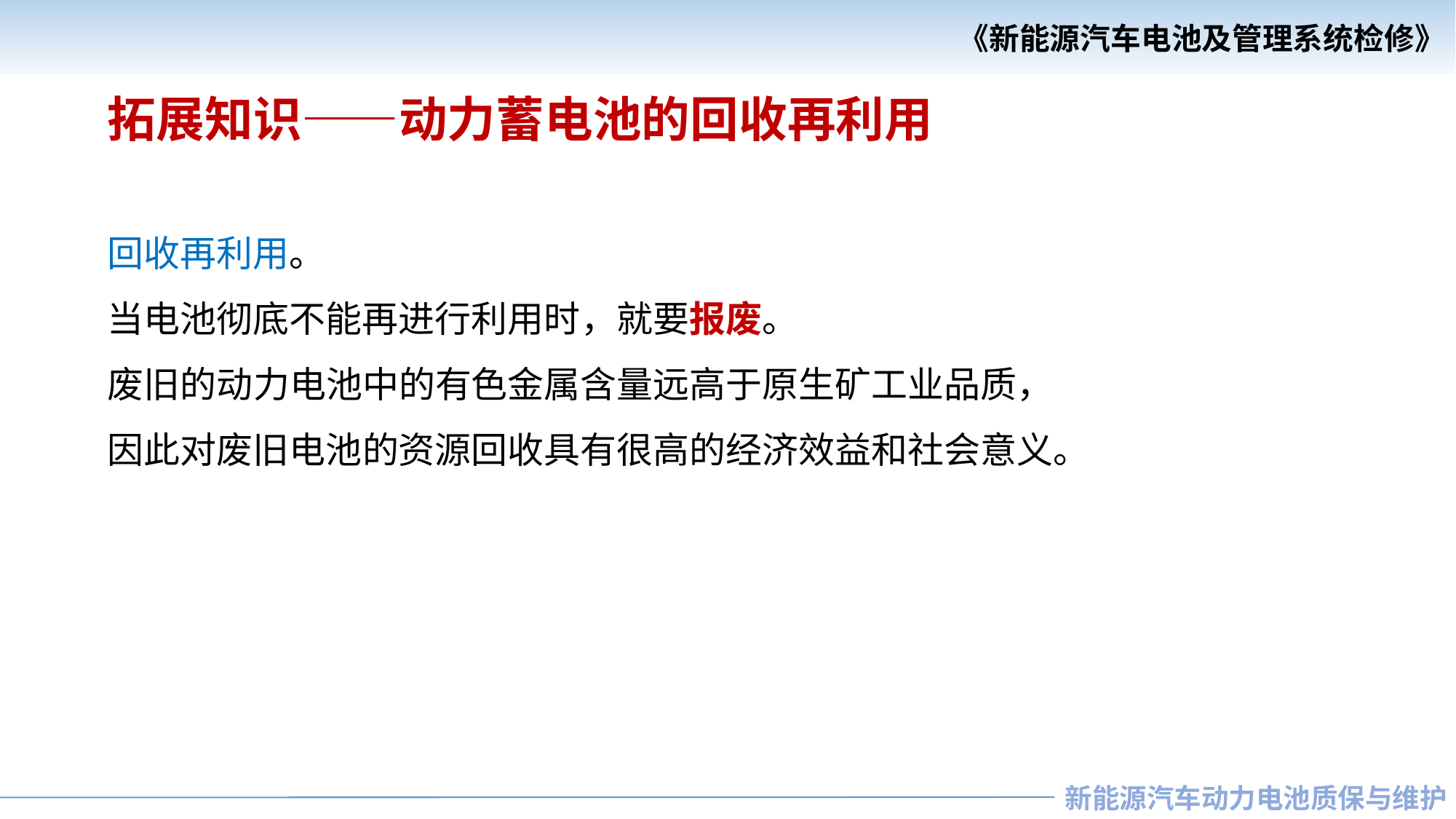

拓展知识——动力蓄电池的回收再利用
回收再利用。
当电池彻底不能再进行利用时，就要报废。
废旧的动力电池中的有色金属含量远高于原生矿工业品质，
因此对废旧电池的资源回收具有很高的经济效益和社会意义。